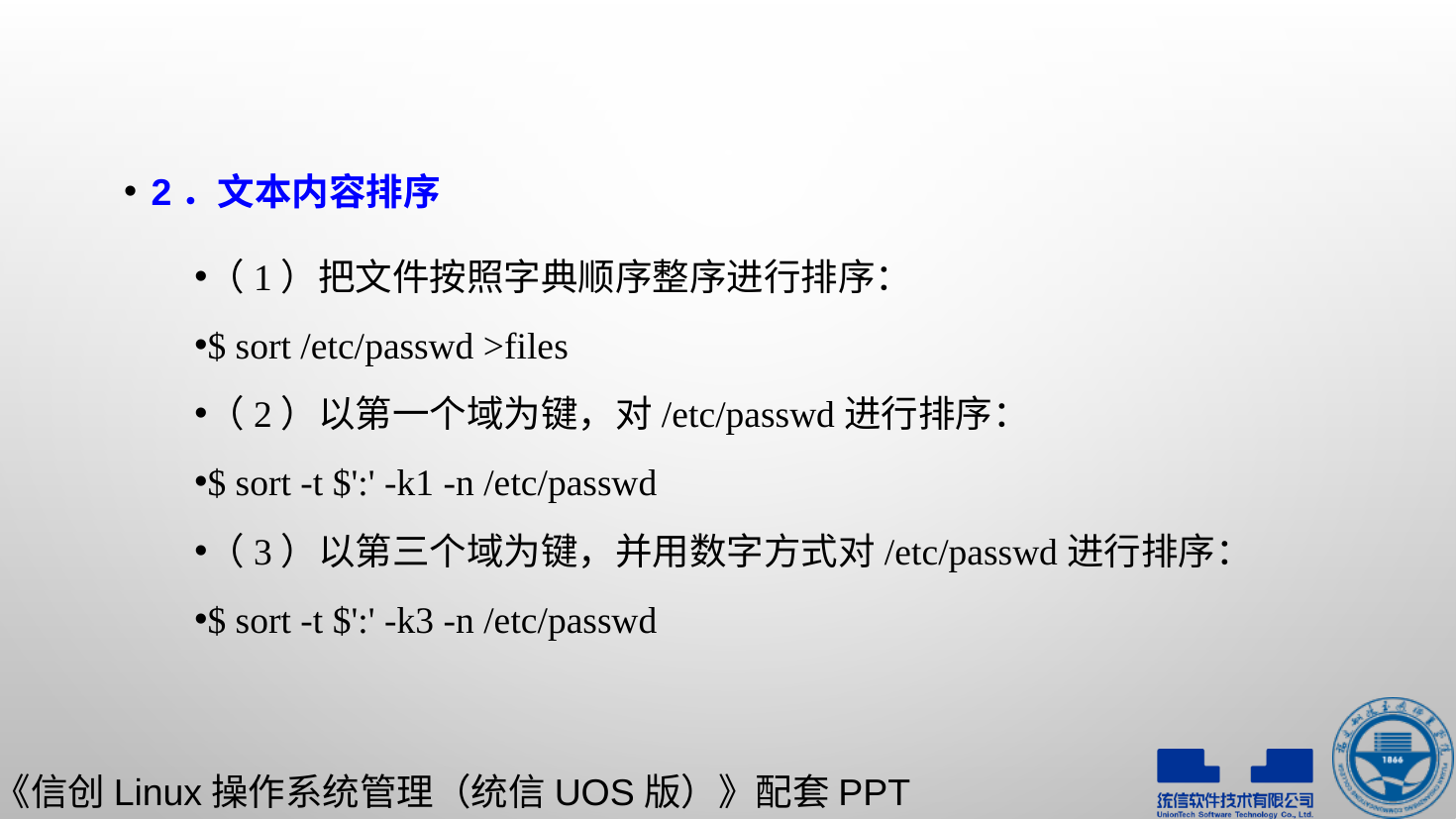

2．文本内容排序
（1）把文件按照字典顺序整序进行排序：
$ sort /etc/passwd >files
（2）以第一个域为键，对/etc/passwd进行排序：
$ sort -t $':' -k1 -n /etc/passwd
（3）以第三个域为键，并用数字方式对/etc/passwd进行排序：
$ sort -t $':' -k3 -n /etc/passwd